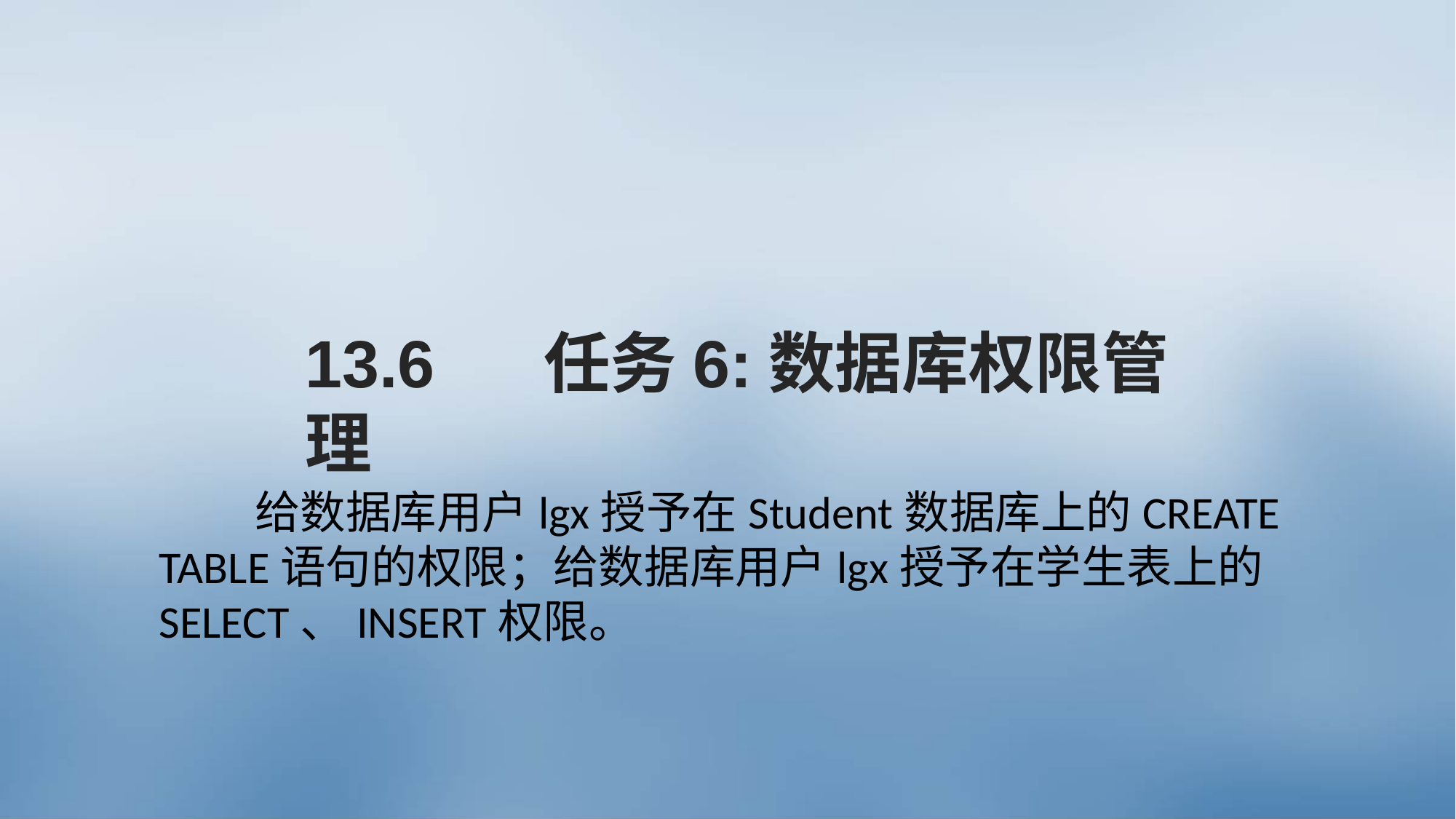

13.6     任务6:数据库权限管理
   给数据库用户lgx授予在Student数据库上的CREATE TABLE语句的权限；给数据库用户lgx授予在学生表上的SELECT、INSERT权限。